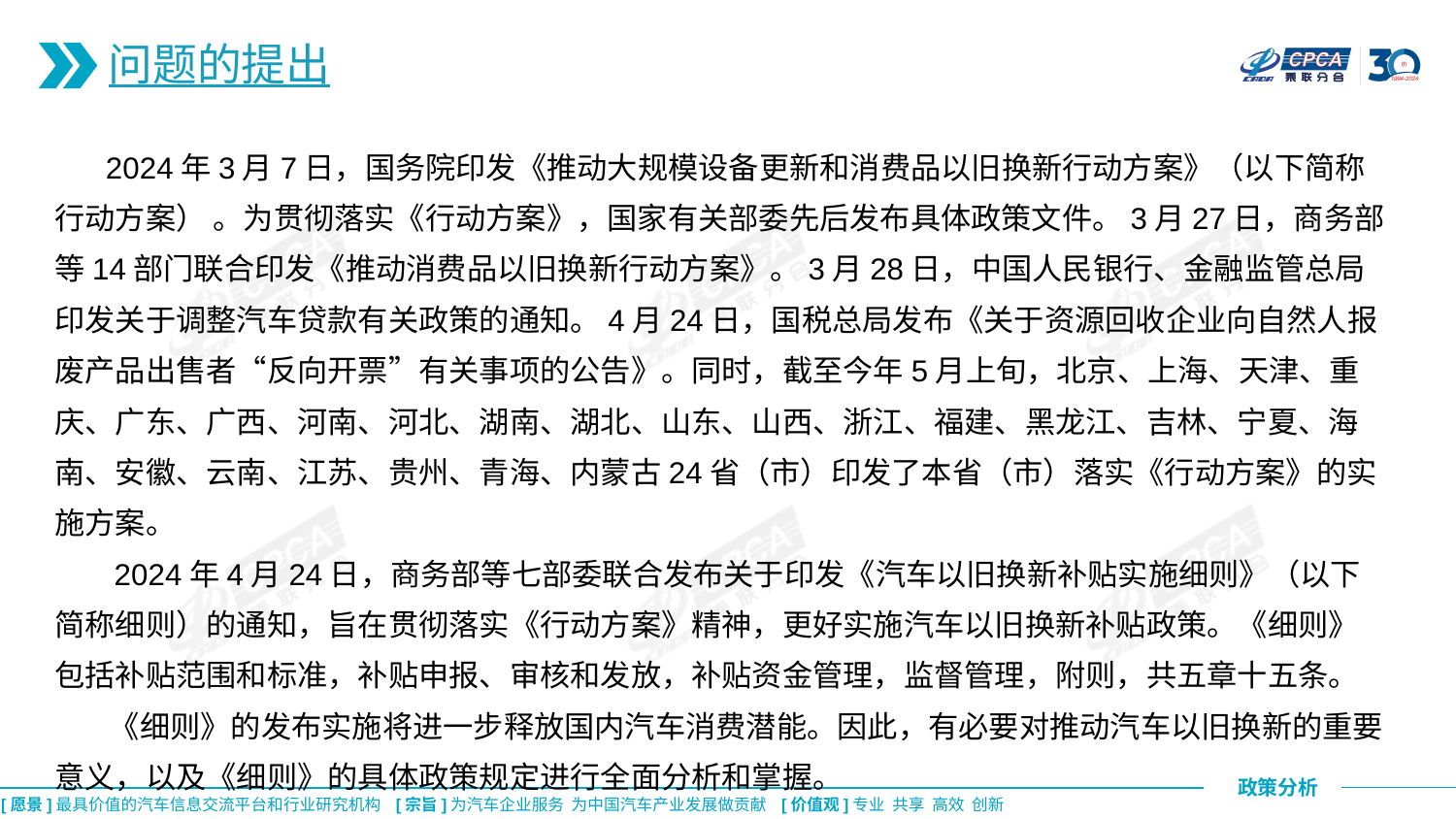

问题的提出
      2024年3月7日，国务院印发《推动大规模设备更新和消费品以旧换新行动方案》（以下简称行动方案） 。为贯彻落实《行动方案》，国家有关部委先后发布具体政策文件。3月27日，商务部等14部门联合印发《推动消费品以旧换新行动方案》。3月28日，中国人民银行、金融监管总局印发关于调整汽车贷款有关政策的通知。4月24日，国税总局发布《关于资源回收企业向自然人报废产品出售者“反向开票”有关事项的公告》。同时，截至今年5月上旬，北京、上海、天津、重庆、广东、广西、河南、河北、湖南、湖北、山东、山西、浙江、福建、黑龙江、吉林、宁夏、海南、安徽、云南、江苏、贵州、青海、内蒙古24省（市）印发了本省（市）落实《行动方案》的实施方案。
       2024年4月24日，商务部等七部委联合发布关于印发《汽车以旧换新补贴实施细则》（以下简称细则）的通知，旨在贯彻落实《行动方案》精神，更好实施汽车以旧换新补贴政策。《细则》包括补贴范围和标准，补贴申报、审核和发放，补贴资金管理，监督管理，附则，共五章十五条。
       《细则》的发布实施将进一步释放国内汽车消费潜能。因此，有必要对推动汽车以旧换新的重要意义，以及《细则》的具体政策规定进行全面分析和掌握。